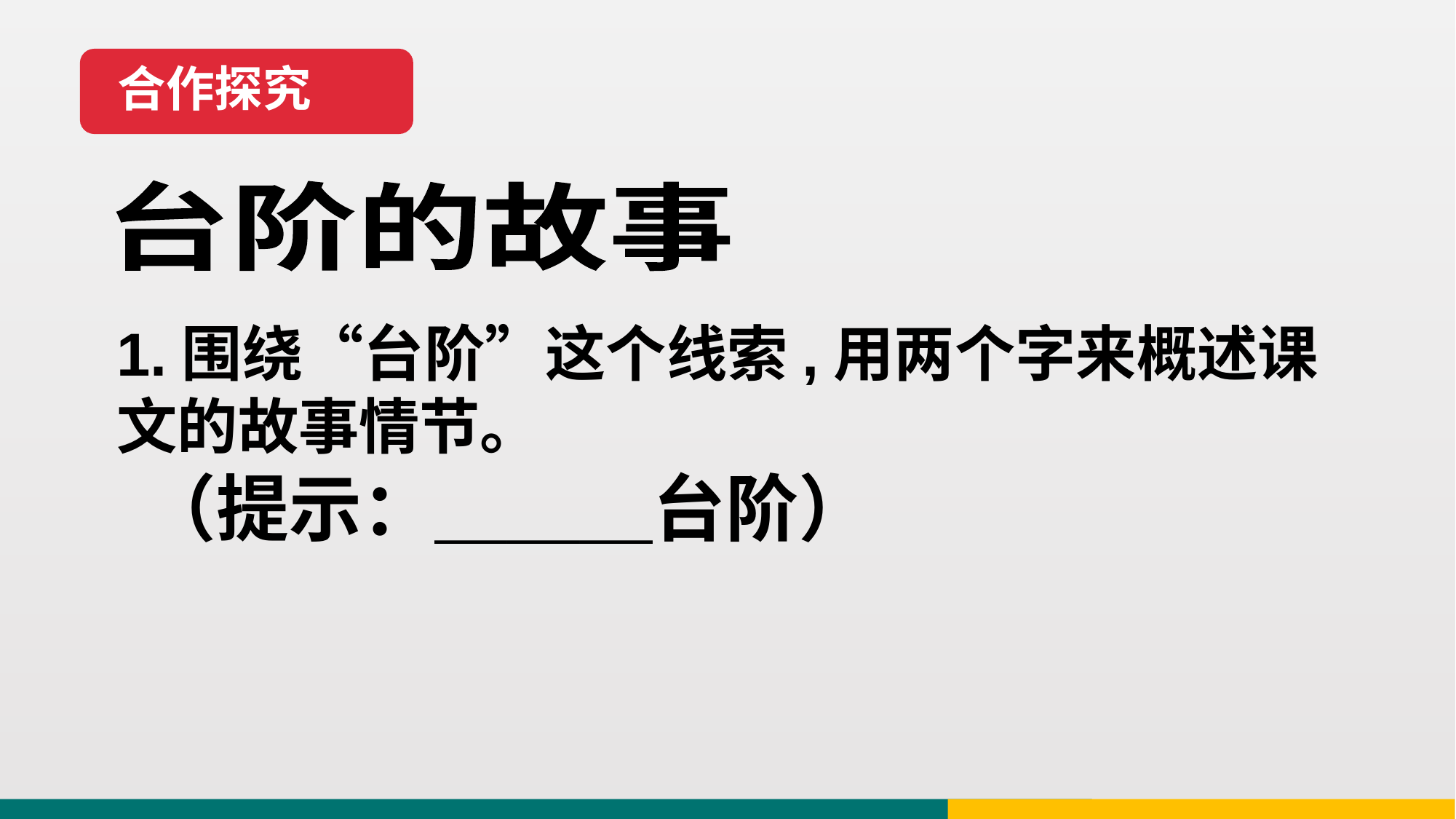

合作探究

台阶的故事

1.围绕“台阶”这个线索,用两个字来概述课文的故事情节。
（提示：＿＿＿台阶）